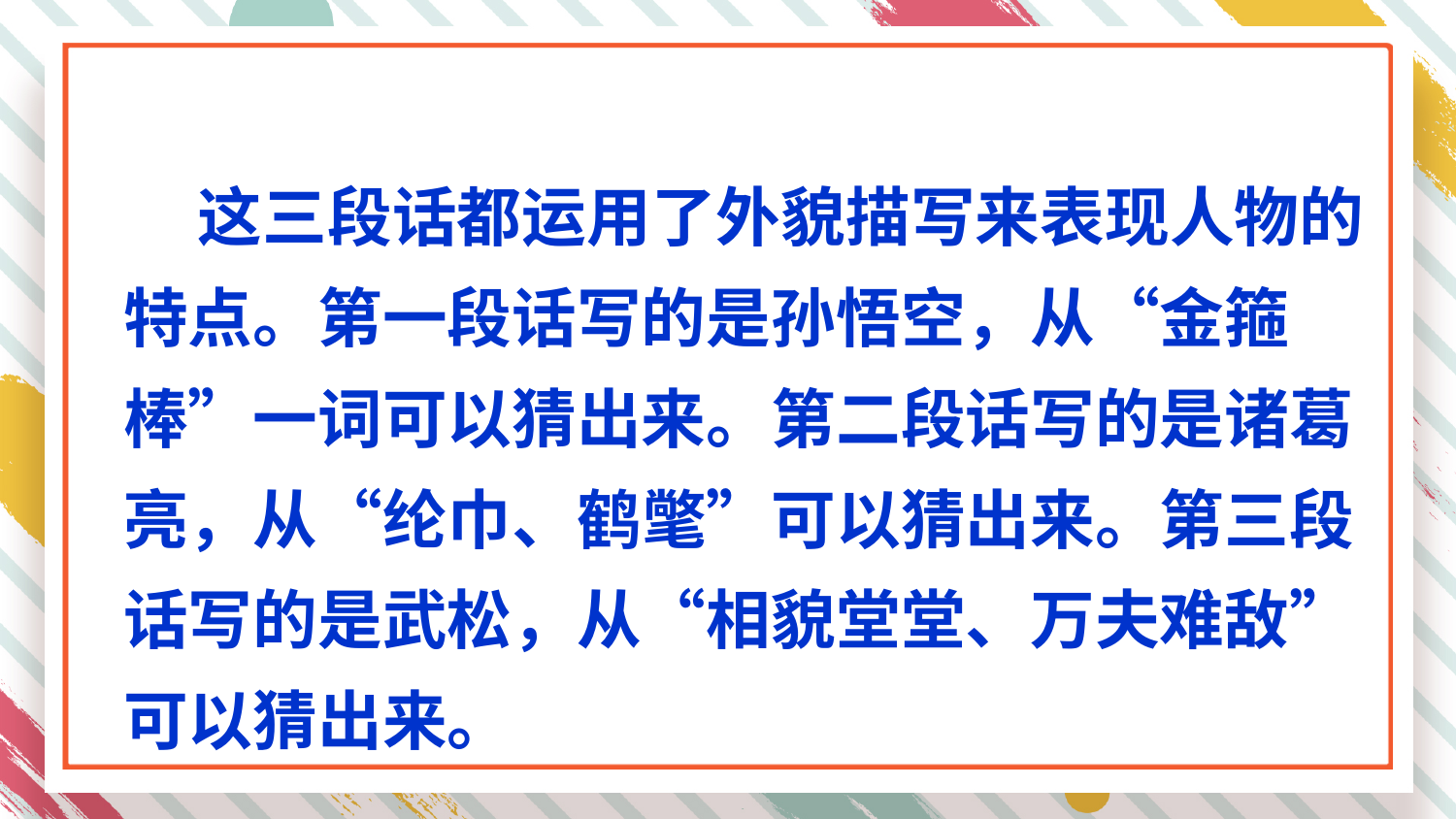

这三段话都运用了外貌描写来表现人物的特点。第一段话写的是孙悟空，从“金箍棒”一词可以猜出来。第二段话写的是诸葛亮，从“纶巾、鹤氅”可以猜出来。第三段话写的是武松，从“相貌堂堂、万夫难敌”可以猜出来。